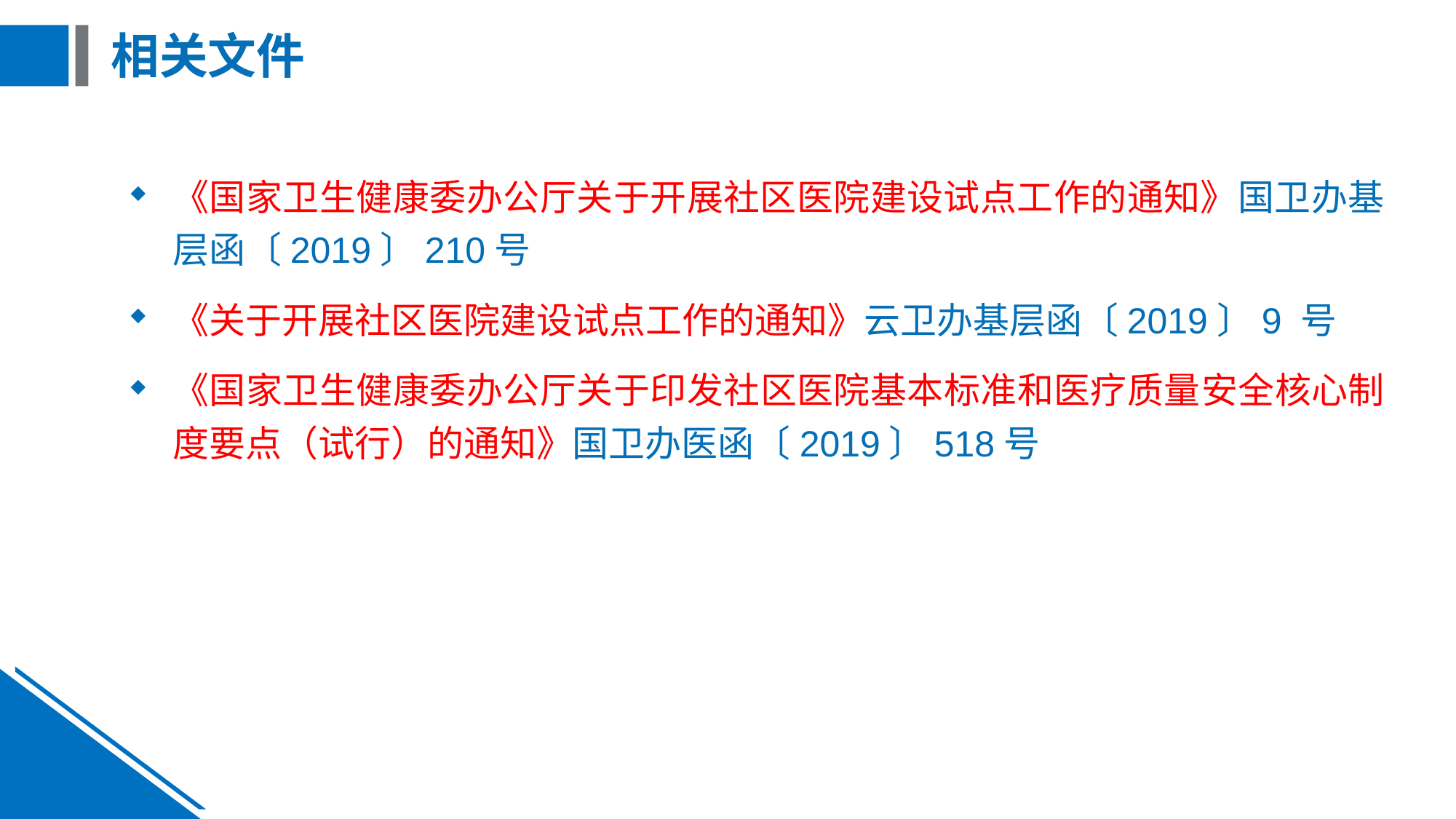

# 相关文件
《国家卫生健康委办公厅关于开展社区医院建设试点工作的通知》国卫办基层函〔2019〕210号
《关于开展社区医院建设试点工作的通知》云卫办基层函〔2019〕9 号
《国家卫生健康委办公厅关于印发社区医院基本标准和医疗质量安全核心制度要点（试行）的通知》国卫办医函〔2019〕518号